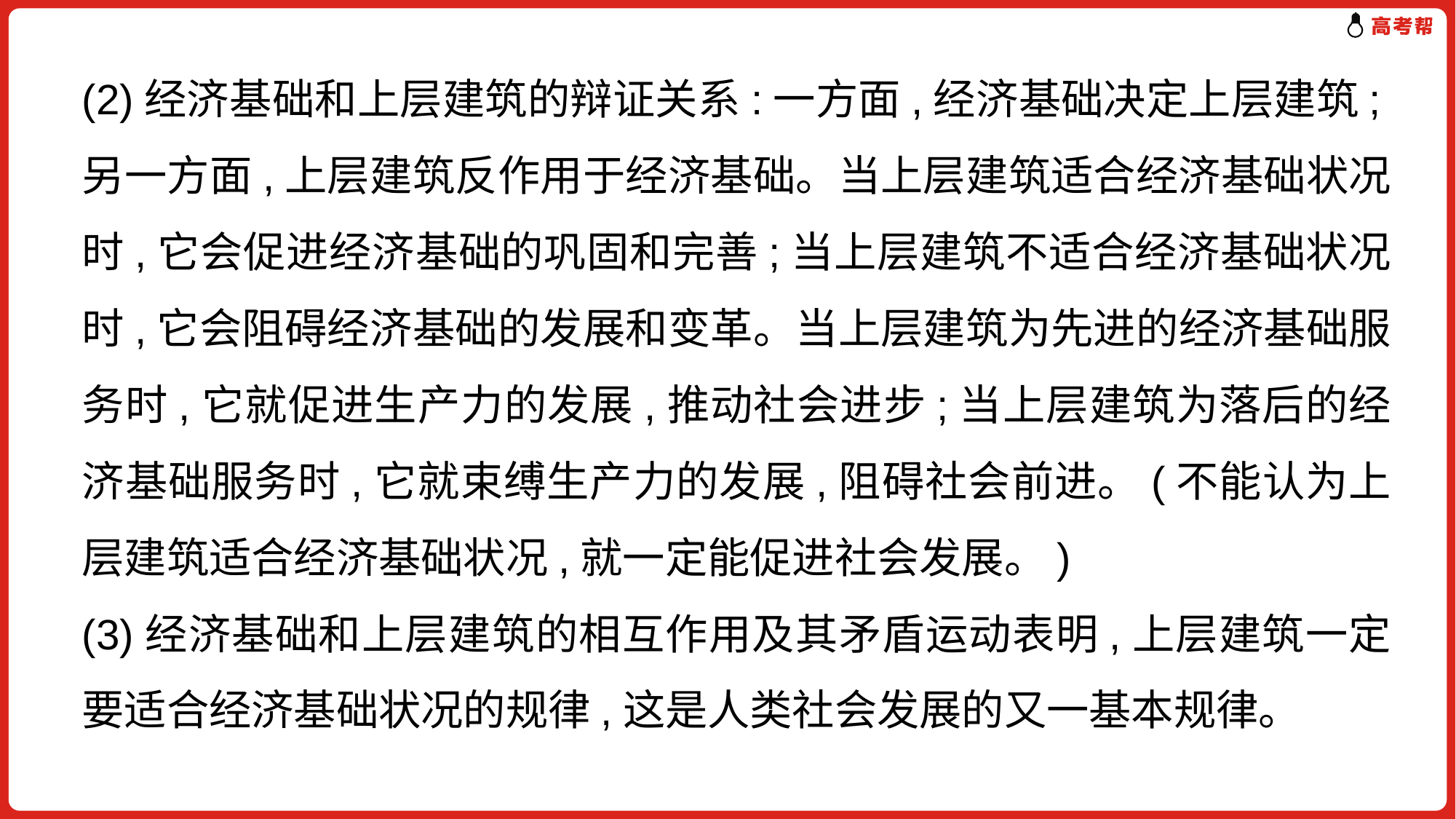

(2)经济基础和上层建筑的辩证关系:一方面,经济基础决定上层建筑;另一方面,上层建筑反作用于经济基础。当上层建筑适合经济基础状况时,它会促进经济基础的巩固和完善;当上层建筑不适合经济基础状况时,它会阻碍经济基础的发展和变革。当上层建筑为先进的经济基础服务时,它就促进生产力的发展,推动社会进步;当上层建筑为落后的经济基础服务时,它就束缚生产力的发展,阻碍社会前进。(不能认为上层建筑适合经济基础状况,就一定能促进社会发展。)
(3)经济基础和上层建筑的相互作用及其矛盾运动表明,上层建筑一定要适合经济基础状况的规律,这是人类社会发展的又一基本规律。